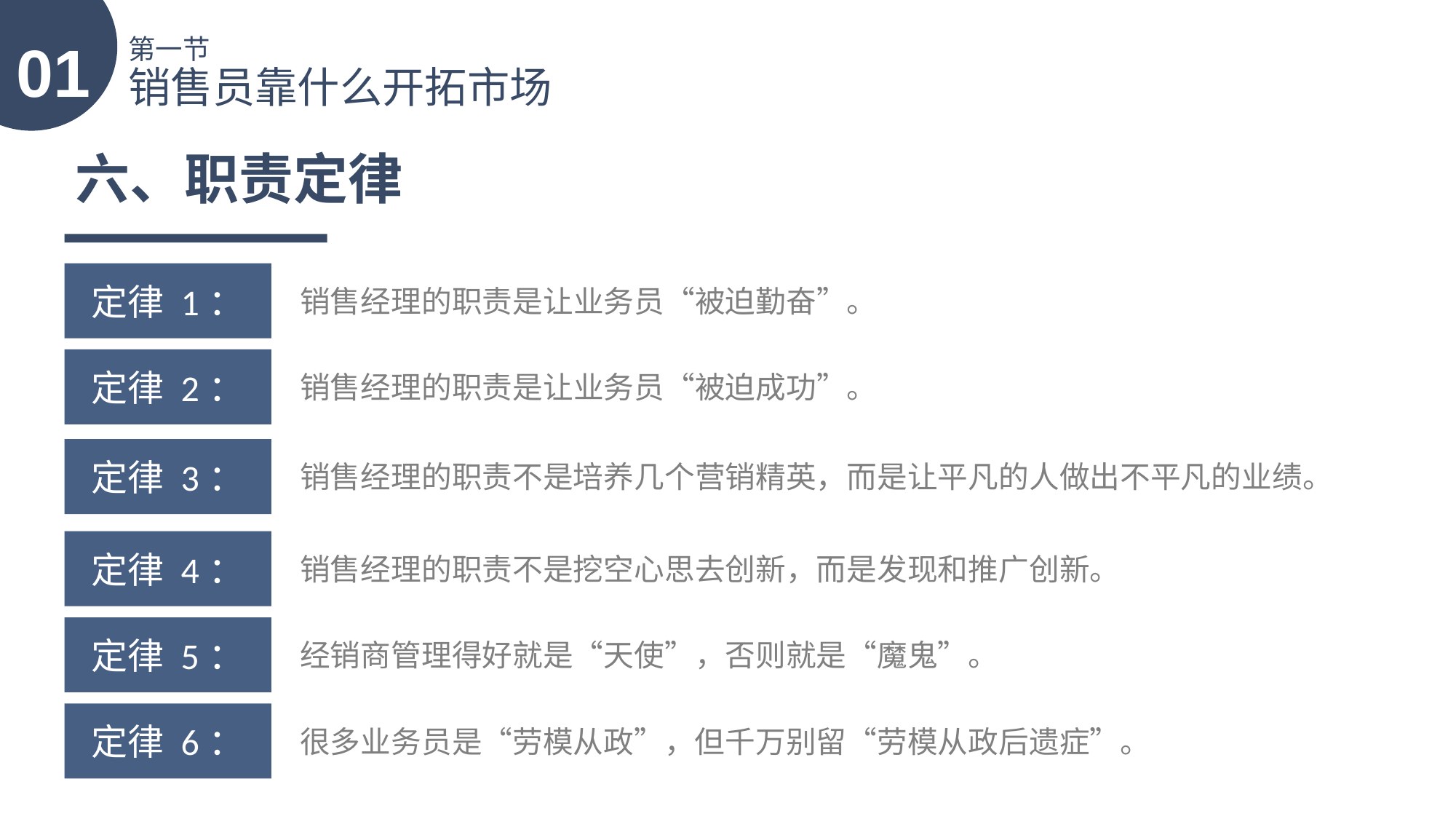

01
第一节
销售员靠什么开拓市场
六、职责定律

定律 1：
销售经理的职责是让业务员“被迫勤奋”。
定律 2：
销售经理的职责是让业务员“被迫成功”。
定律 3：
销售经理的职责不是培养几个营销精英，而是让平凡的人做出不平凡的业绩。
定律 4：
销售经理的职责不是挖空心思去创新，而是发现和推广创新。
定律 5：
经销商管理得好就是“天使”，否则就是“魔鬼”。
定律 6：
很多业务员是“劳模从政”，但千万别留“劳模从政后遗症”。